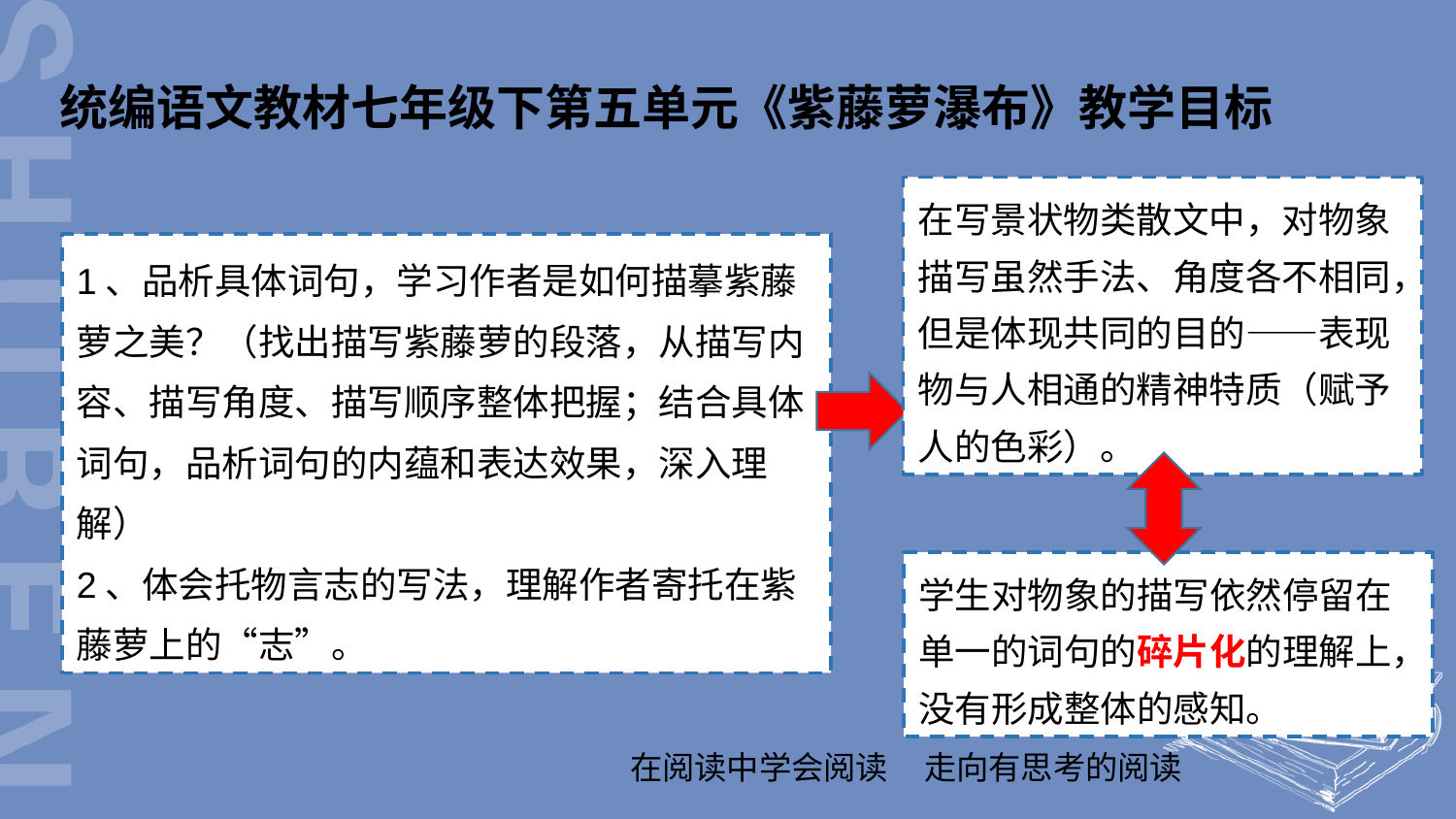

统编语文教材七年级下第五单元《紫藤萝瀑布》教学目标
在写景状物类散文中，对物象描写虽然手法、角度各不相同，但是体现共同的目的——表现物与人相通的精神特质（赋予人的色彩）。
1、品析具体词句，学习作者是如何描摹紫藤萝之美？（找出描写紫藤萝的段落，从描写内容、描写角度、描写顺序整体把握；结合具体词句，品析词句的内蕴和表达效果，深入理解）
2、体会托物言志的写法，理解作者寄托在紫藤萝上的“志”。

学生对物象的描写依然停留在单一的词句的碎片化的理解上，没有形成整体的感知。